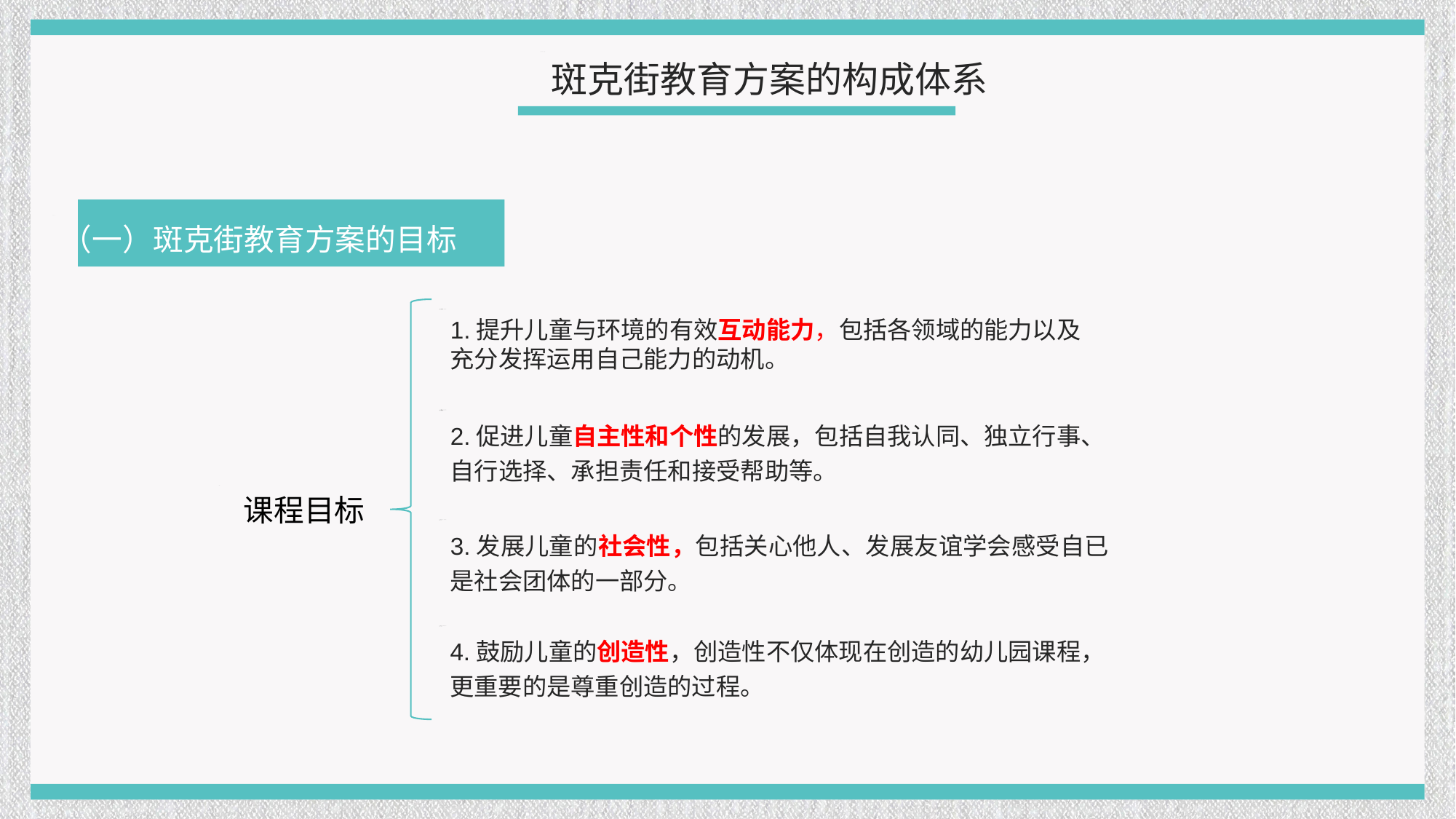

斑克街教育方案的构成体系

（一）斑克街教育方案的目标

1.提升儿童与环境的有效互动能力，包括各领域的能力以及充分发挥运用自己能力的动机。
2.促进儿童自主性和个性的发展，包括自我认同、独立行事、自行选择、承担责任和接受帮助等。
课程目标
3.发展儿童的社会性，包括关心他人、发展友谊学会感受自已是社会团体的一部分。
4.鼓励儿童的创造性，创造性不仅体现在创造的幼儿园课程，更重要的是尊重创造的过程。